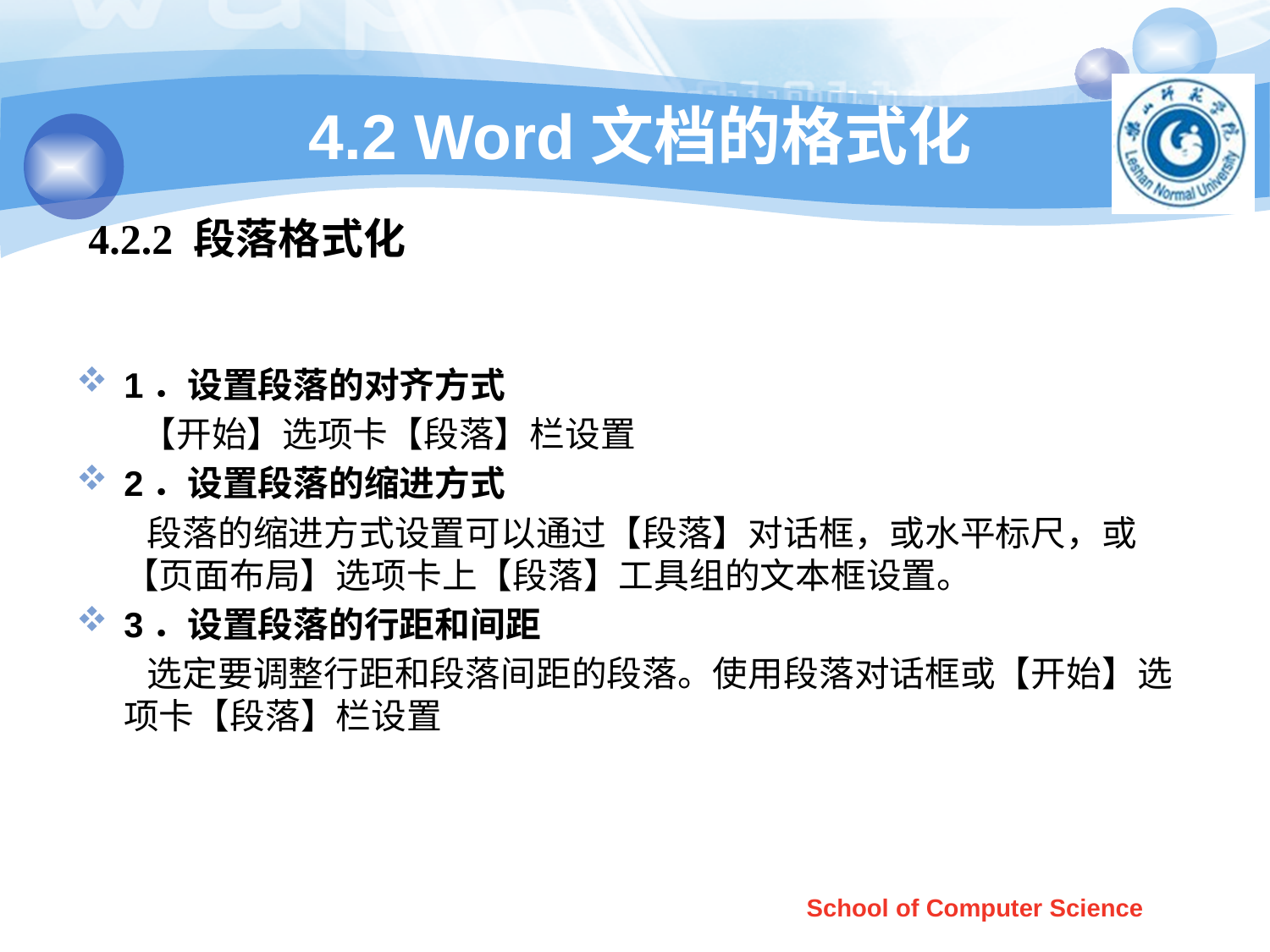

# 4.2 Word文档的格式化
4.2.2 段落格式化
1．设置段落的对齐方式
       【开始】选项卡【段落】栏设置
2．设置段落的缩进方式
        段落的缩进方式设置可以通过【段落】对话框，或水平标尺，或【页面布局】选项卡上【段落】工具组的文本框设置。
3．设置段落的行距和间距
        选定要调整行距和段落间距的段落。使用段落对话框或【开始】选项卡【段落】栏设置

School of Computer Science